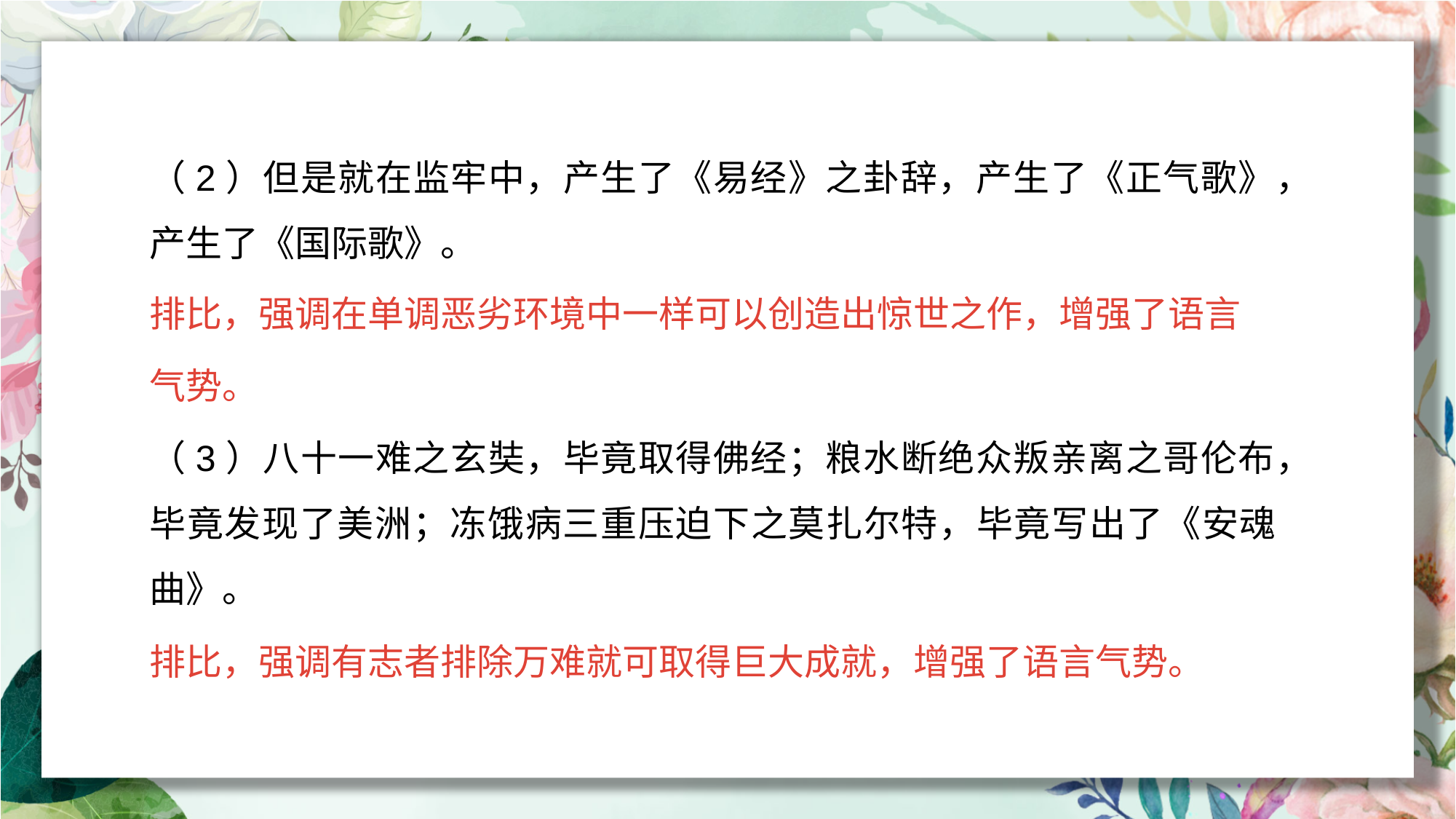

（2）但是就在监牢中，产生了《易经》之卦辞，产生了《正气歌》，产生了《国际歌》。
排比，强调在单调恶劣环境中一样可以创造出惊世之作，增强了语言气势。
（3）八十一难之玄奘，毕竟取得佛经；粮水断绝众叛亲离之哥伦布，毕竟发现了美洲；冻饿病三重压迫下之莫扎尔特，毕竟写出了《安魂曲》。
排比，强调有志者排除万难就可取得巨大成就，增强了语言气势。